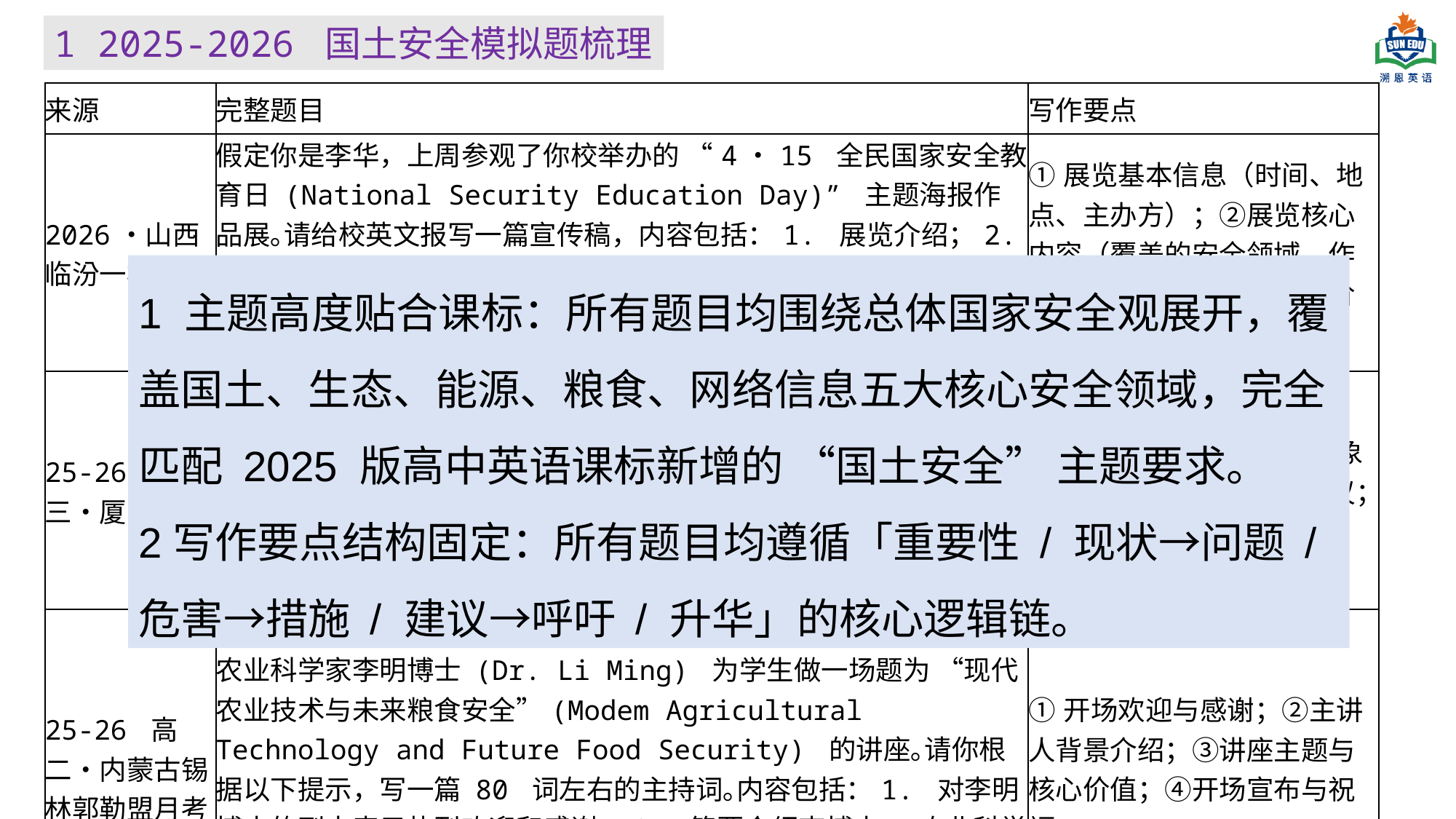

1 2025-2026 国土安全模拟题梳理
| 来源 | 完整题目 | 写作要点 |
| --- | --- | --- |
| 2026・山西临汾一模 | 假定你是李华，上周参观了你校举办的 “4・15 全民国家安全教育日 (National Security Education Day)” 主题海报作品展｡请给校英文报写一篇宣传稿，内容包括：1. 展览介绍；2. 推荐观展｡ 注意：(1) 写作词数应为 80 个左右；(2) 可以适当增加细节，以使行文连贯｡ | ①展览基本信息（时间、地点、主办方）；②展览核心内容（覆盖的安全领域、作品形式）；③观展推荐与价值升华 |
| 25-26 高三・厦门月考 | 为推进绿色校园建设，你校英语报举办主题为 “Going Green in the Classroom” 的征文活动｡请你针对教室内某一种能源浪费现象，写一篇短文投稿，内容包括：(1) 现象描述；(2) 改进建议｡ 注意：(1) 写作词数应为 80 个左右；(2) 请在答题卡的相应位置作答｡ | ①教室能源浪费的具体现象描述；②针对性的改进建议；③绿色校园的意义升华 |
| 25-26 高二・内蒙古锡林郭勒盟月考 | 假设你是学校 “科技与生活” 主题活动的主持人｡你校将邀请著名农业科学家李明博士 (Dr. Li Ming) 为学生做一场题为 “现代农业技术与未来粮食安全”(Modem Agricultural Technology and Future Food Security) 的讲座｡请你根据以下提示，写一篇 80 词左右的主持词｡内容包括：1. 对李明博士的到来表示热烈欢迎和感谢；2. 简要介绍李博士 (农业科学家，在杂交水稻研究领域有突出贡献);3. 说明本次讲座的主题及其对学生的意义；4. 宣布讲座开始，并预祝讲座成功｡ | ①开场欢迎与感谢；②主讲人背景介绍；③讲座主题与核心价值；④开场宣布与祝福 |
1 主题高度贴合课标：所有题目均围绕总体国家安全观展开，覆盖国土、生态、能源、粮食、网络信息五大核心安全领域，完全匹配 2025 版高中英语课标新增的 “国土安全” 主题要求。
2写作要点结构固定：所有题目均遵循「重要性 / 现状→问题 / 危害→措施 / 建议→呼吁 / 升华」的核心逻辑链。